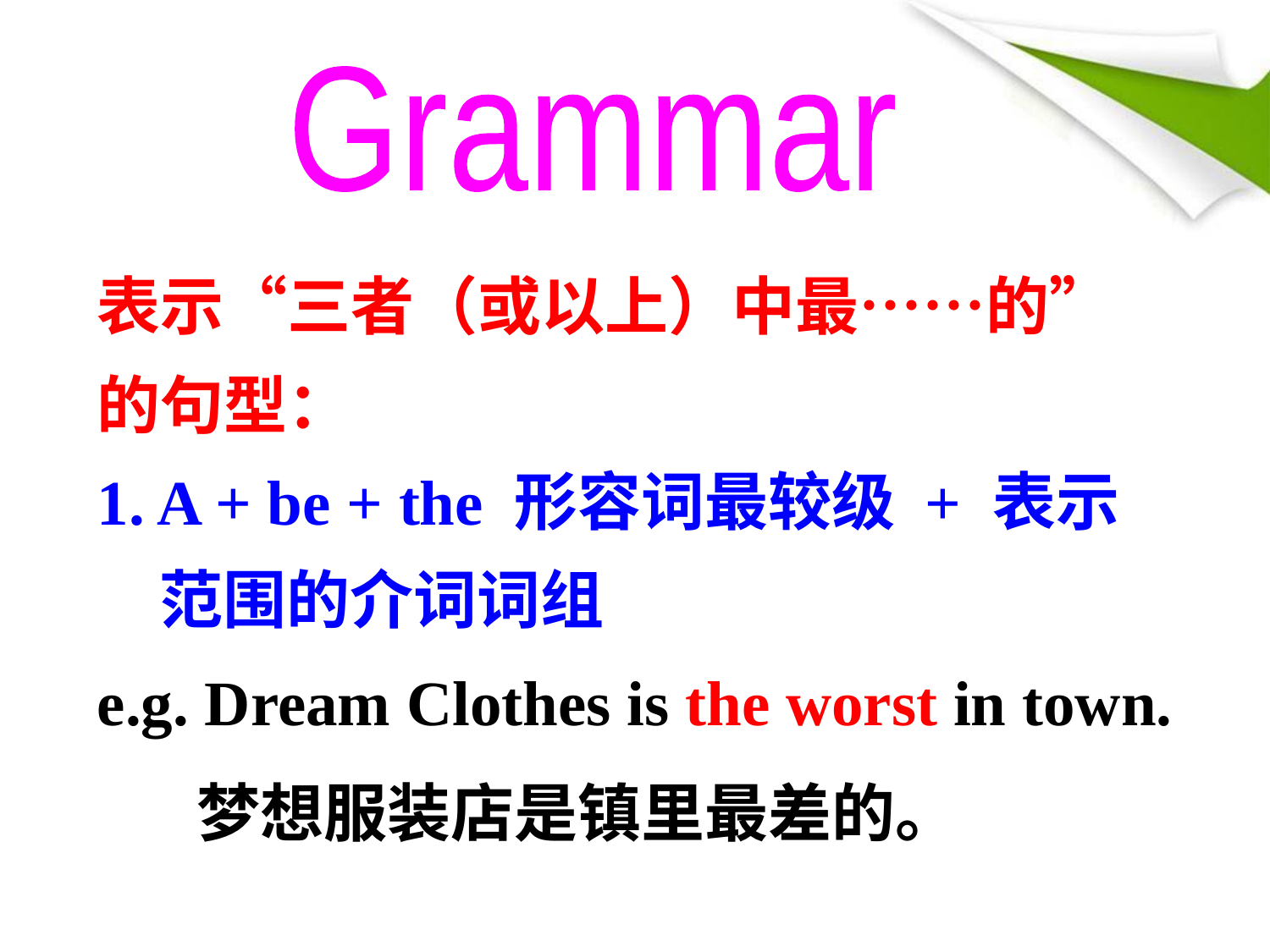

Grammar
表示“三者（或以上）中最……的”的句型：
1. A + be + the 形容词最较级 + 表示范围的介词词组
e.g. Dream Clothes is the worst in town.
梦想服装店是镇里最差的。